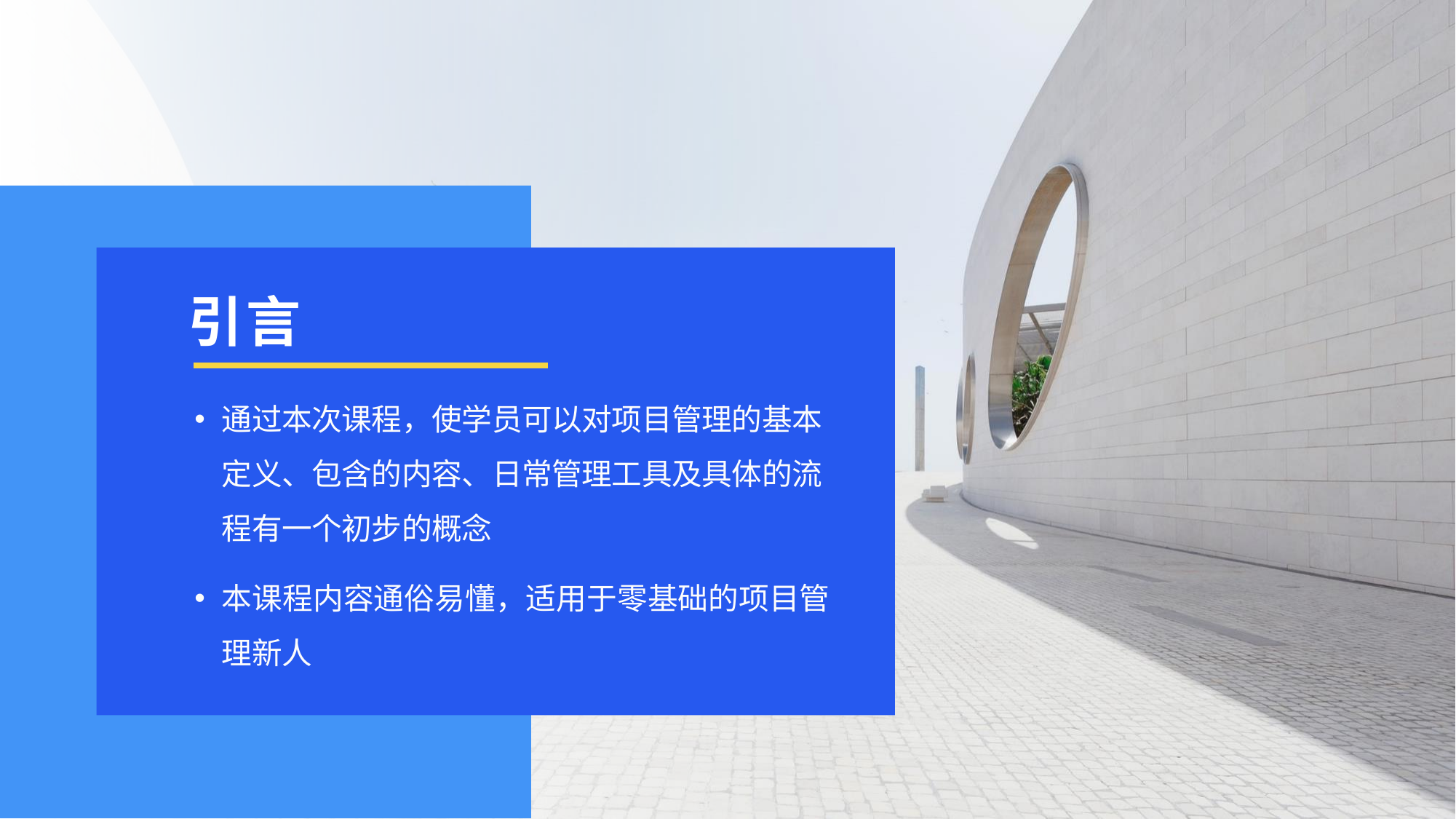

引言

通过本次课程，使学员可以对项目管理的基本定义、包含的内容、日常管理工具及具体的流程有一个初步的概念
本课程内容通俗易懂，适用于零基础的项目管理新人